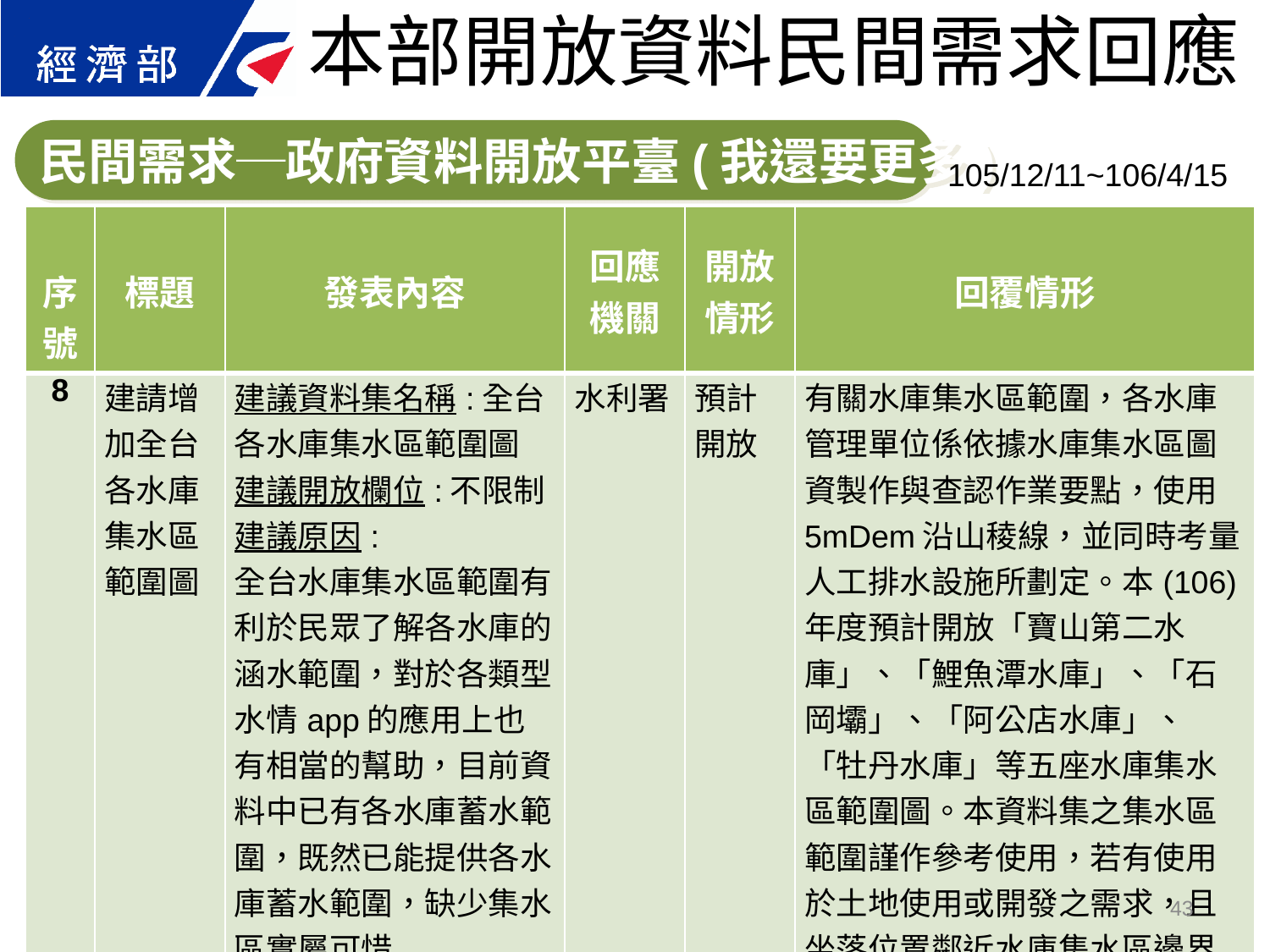

本部開放資料民間需求回應
民間需求─政府資料開放平臺(我還要更多)
105/12/11~106/4/15
| 序號 | 標題 | 發表內容 | 回應 機關 | 開放 情形 | 回覆情形 |
| --- | --- | --- | --- | --- | --- |
| 8 | 建請增加全台各水庫集水區範圍圖 | 建議資料集名稱:全台各水庫集水區範圍圖 建議開放欄位:不限制 建議原因: 全台水庫集水區範圍有利於民眾了解各水庫的涵水範圍，對於各類型水情app的應用上也有相當的幫助，目前資料中已有各水庫蓄水範圍，既然已能提供各水庫蓄水範圍，缺少集水區實屬可惜 | 水利署 | 預計開放 | 有關水庫集水區範圍，各水庫管理單位係依據水庫集水區圖資製作與查認作業要點，使用5mDem沿山稜線，並同時考量人工排水設施所劃定。本(106)年度預計開放「寶山第二水庫」、「鯉魚潭水庫」、「石岡壩」、「阿公店水庫」、「牡丹水庫」等五座水庫集水區範圍圖。本資料集之集水區範圍謹作參考使用，若有使用於土地使用或開發之需求，且坐落位置鄰近水庫集水區邊界內外500公尺範圍仍須以現地勘查方式為主。 |
43